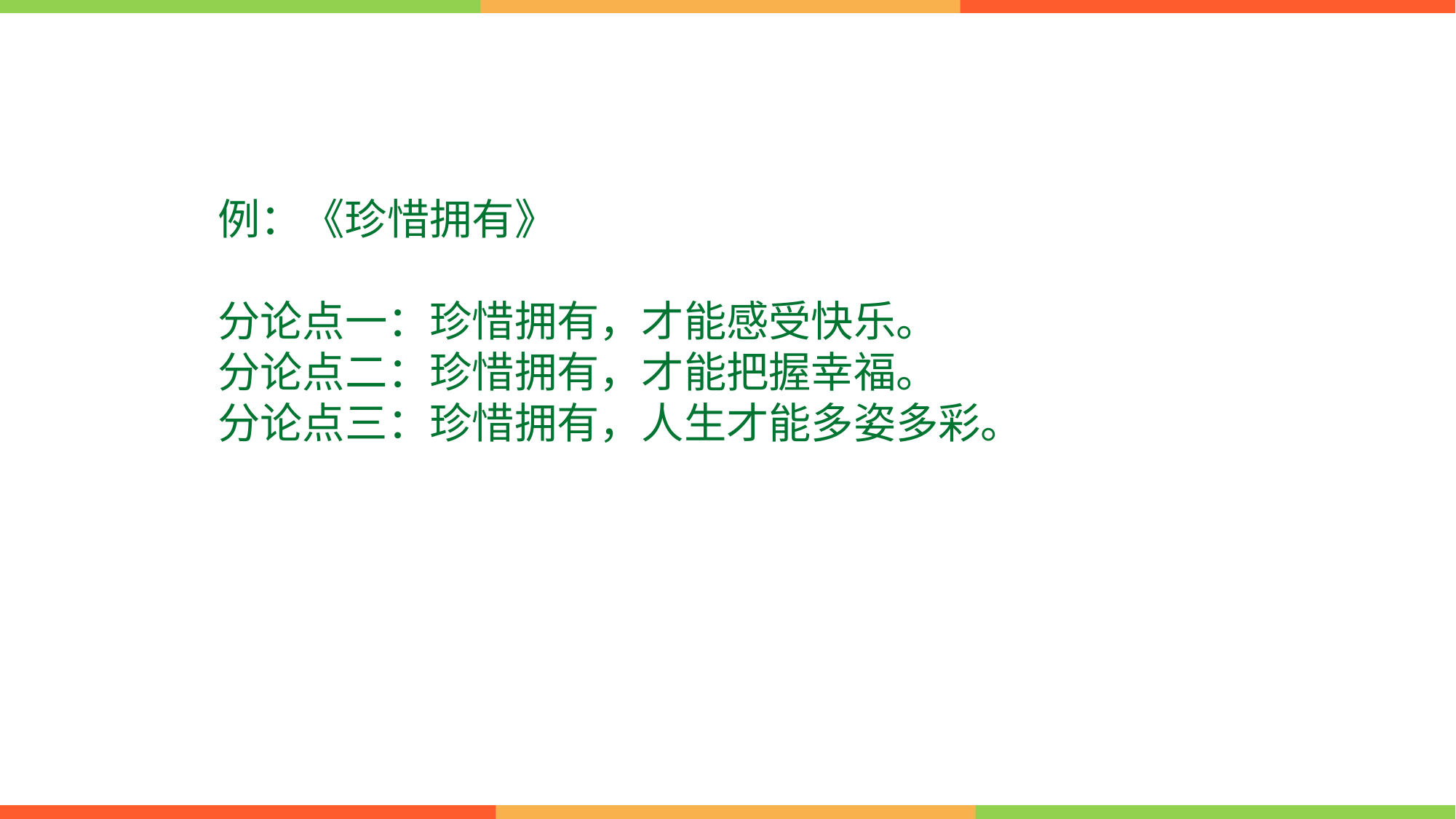

例：《珍惜拥有》

分论点一：珍惜拥有，才能感受快乐。
分论点二：珍惜拥有，才能把握幸福。
分论点三：珍惜拥有，人生才能多姿多彩。